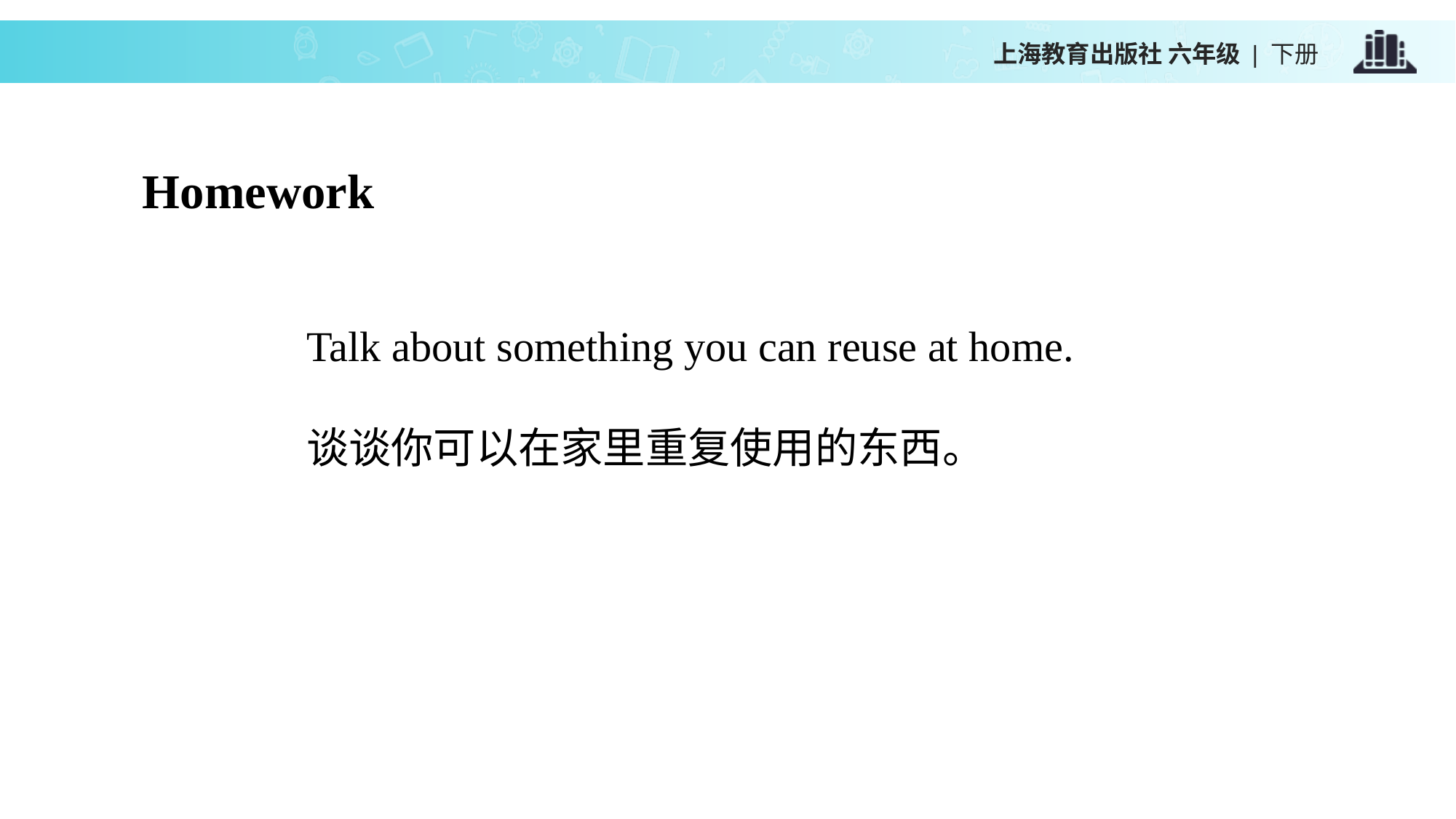

上海教育出版社 六年级 | 下册
Homework
Talk about something you can reuse at home.

谈谈你可以在家里重复使用的东西。